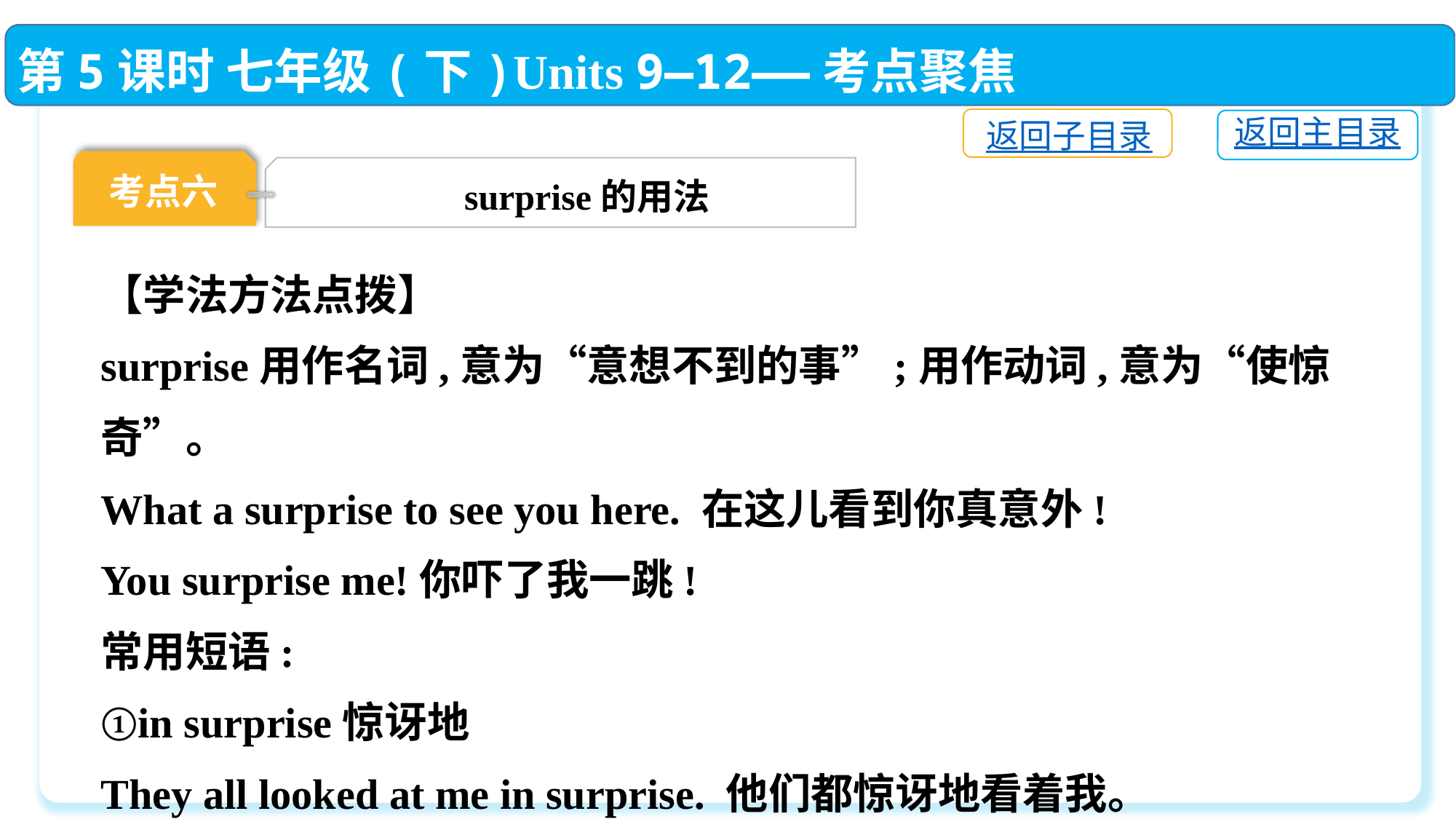

第5课时 七年级(下)Units 9—12——考点聚焦

返回子目录
返回主目录
考点六
surprise的用法

【学法方法点拨】
surprise用作名词,意为“意想不到的事”;用作动词,意为“使惊奇”。
What a surprise to see you here. 在这儿看到你真意外!
You surprise me!你吓了我一跳!
常用短语:
①in surprise惊讶地
They all looked at me in surprise. 他们都惊讶地看着我。